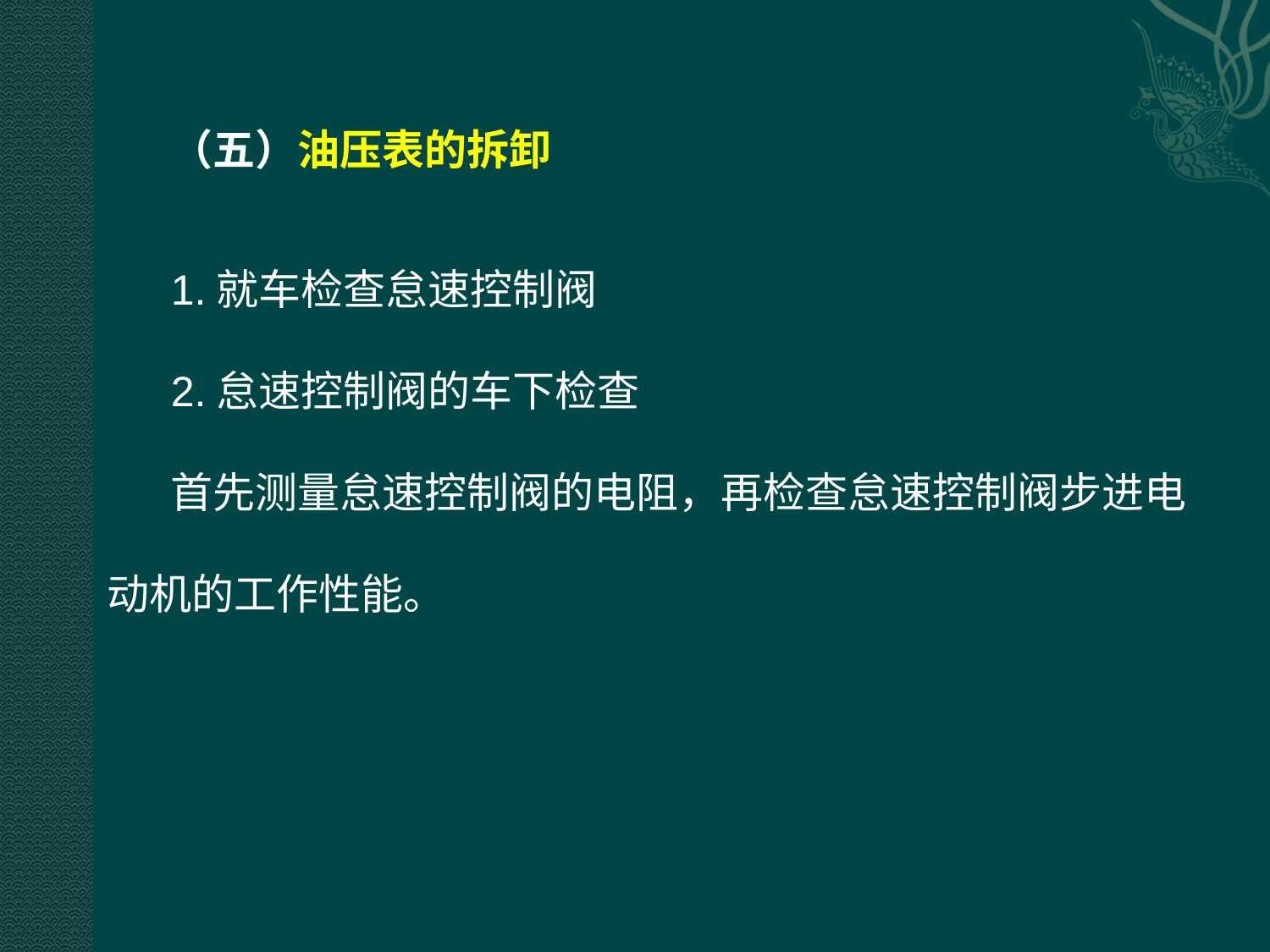

（五）油压表的拆卸
1.就车检查怠速控制阀
2.怠速控制阀的车下检查
首先测量怠速控制阀的电阻，再检查怠速控制阀步进电动机的工作性能。